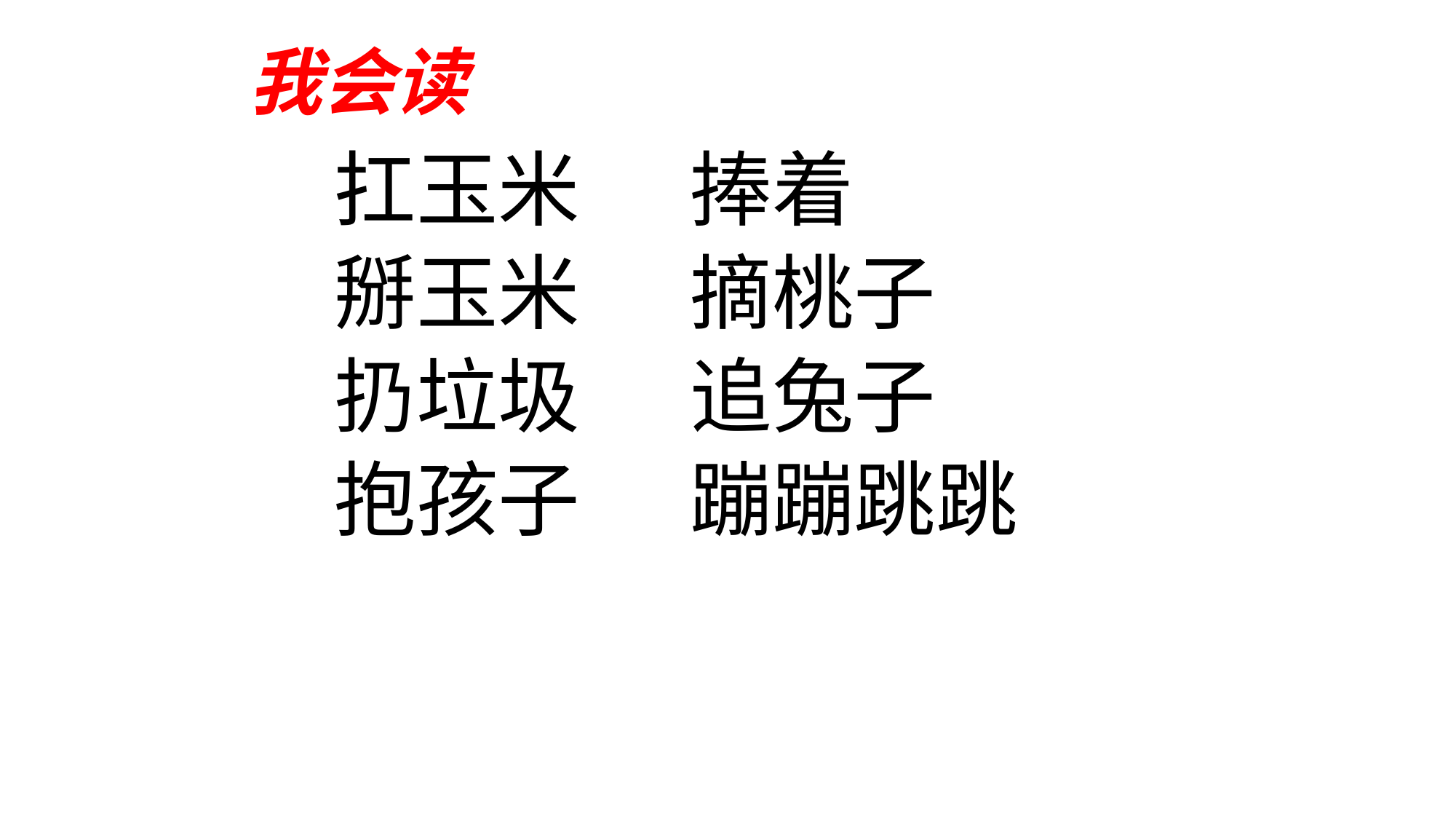

我会读
扛玉米      捧着
掰玉米      摘桃子
扔垃圾      追兔子
抱孩子      蹦蹦跳跳